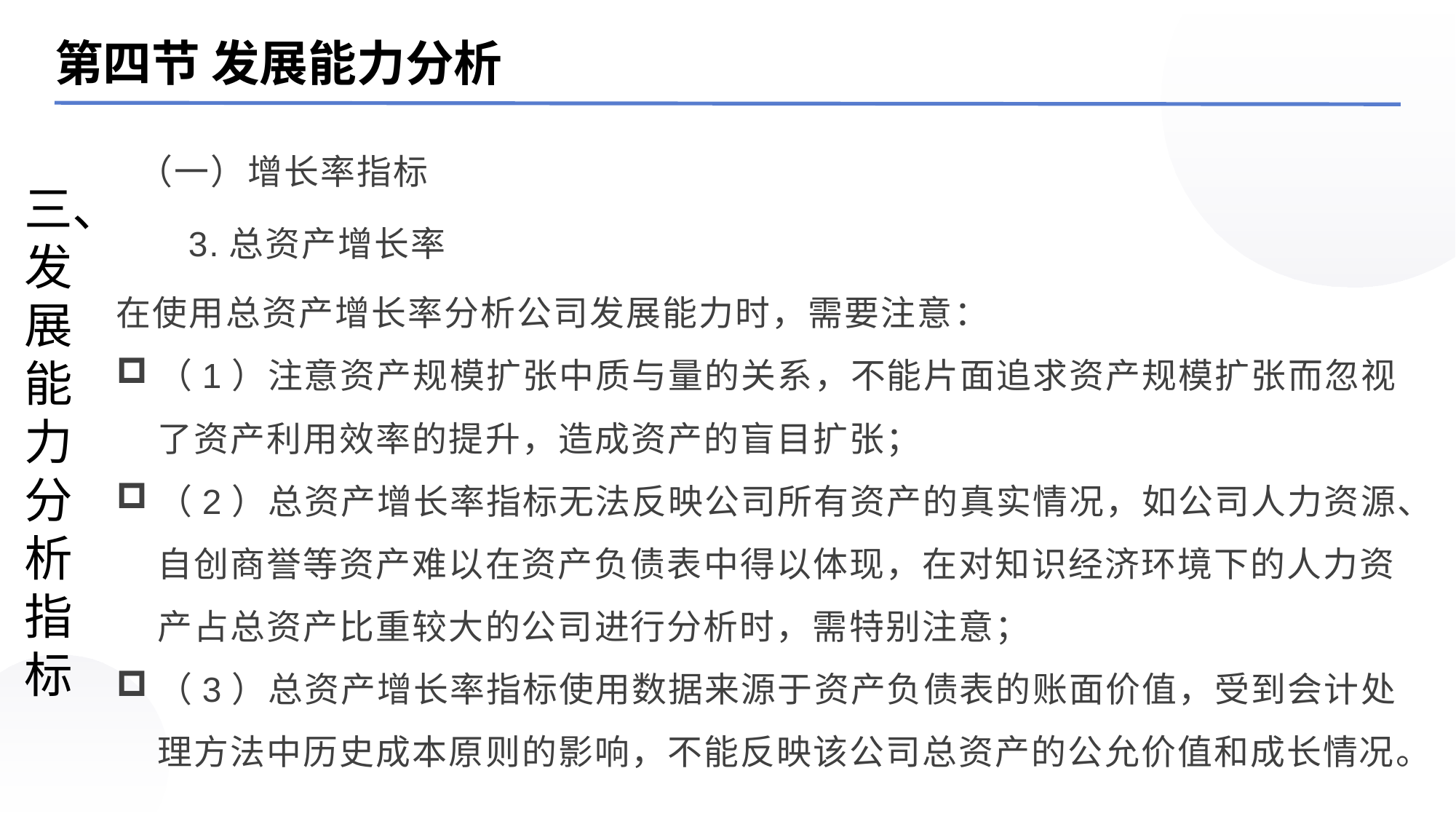

第四节 发展能力分析
（一）增长率指标
三、发展能力分析指标
3.总资产增长率

在使用总资产增长率分析公司发展能力时，需要注意：
（1）注意资产规模扩张中质与量的关系，不能片面追求资产规模扩张而忽视了资产利用效率的提升，造成资产的盲目扩张；
（2）总资产增长率指标无法反映公司所有资产的真实情况，如公司人力资源、自创商誉等资产难以在资产负债表中得以体现，在对知识经济环境下的人力资产占总资产比重较大的公司进行分析时，需特别注意；
（3）总资产增长率指标使用数据来源于资产负债表的账面价值，受到会计处理方法中历史成本原则的影响，不能反映该公司总资产的公允价值和成长情况。

91